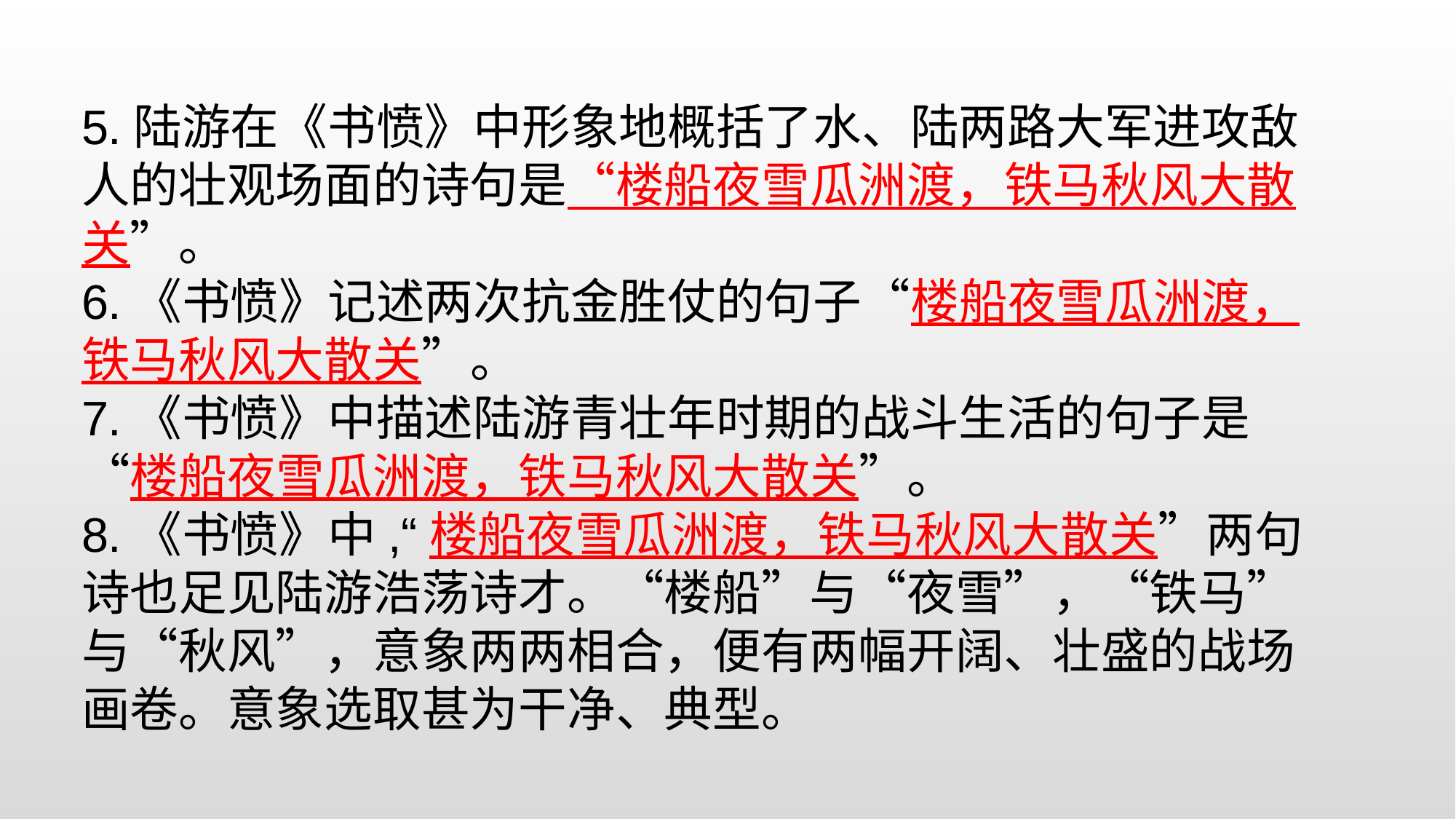

5.陆游在《书愤》中形象地概括了水、陆两路大军进攻敌人的壮观场面的诗句是“楼船夜雪瓜洲渡，铁马秋风大散关”。
6.《书愤》记述两次抗金胜仗的句子“楼船夜雪瓜洲渡，铁马秋风大散关”。
7.《书愤》中描述陆游青壮年时期的战斗生活的句子是“楼船夜雪瓜洲渡，铁马秋风大散关”。
8.《书愤》中,“楼船夜雪瓜洲渡，铁马秋风大散关”两句诗也足见陆游浩荡诗才。“楼船”与“夜雪”，“铁马”与“秋风”，意象两两相合，便有两幅开阔、壮盛的战场画卷。意象选取甚为干净、典型。